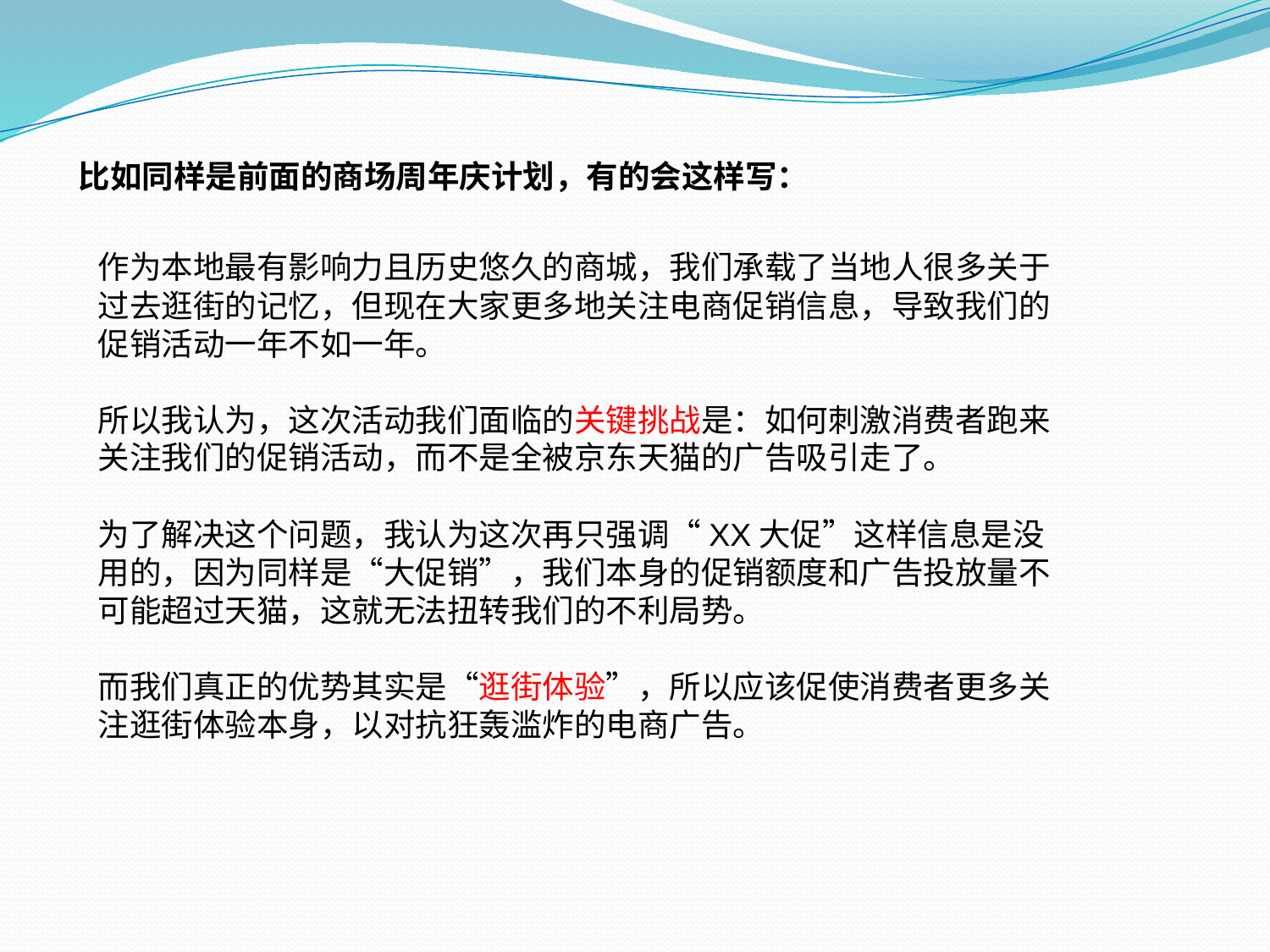

比如同样是前面的商场周年庆计划，有的会这样写：
作为本地最有影响力且历史悠久的商城，我们承载了当地人很多关于过去逛街的记忆，但现在大家更多地关注电商促销信息，导致我们的促销活动一年不如一年。

所以我认为，这次活动我们面临的关键挑战是：如何刺激消费者跑来关注我们的促销活动，而不是全被京东天猫的广告吸引走了。

为了解决这个问题，我认为这次再只强调“XX大促”这样信息是没用的，因为同样是“大促销”，我们本身的促销额度和广告投放量不可能超过天猫，这就无法扭转我们的不利局势。

而我们真正的优势其实是“逛街体验”，所以应该促使消费者更多关注逛街体验本身，以对抗狂轰滥炸的电商广告。